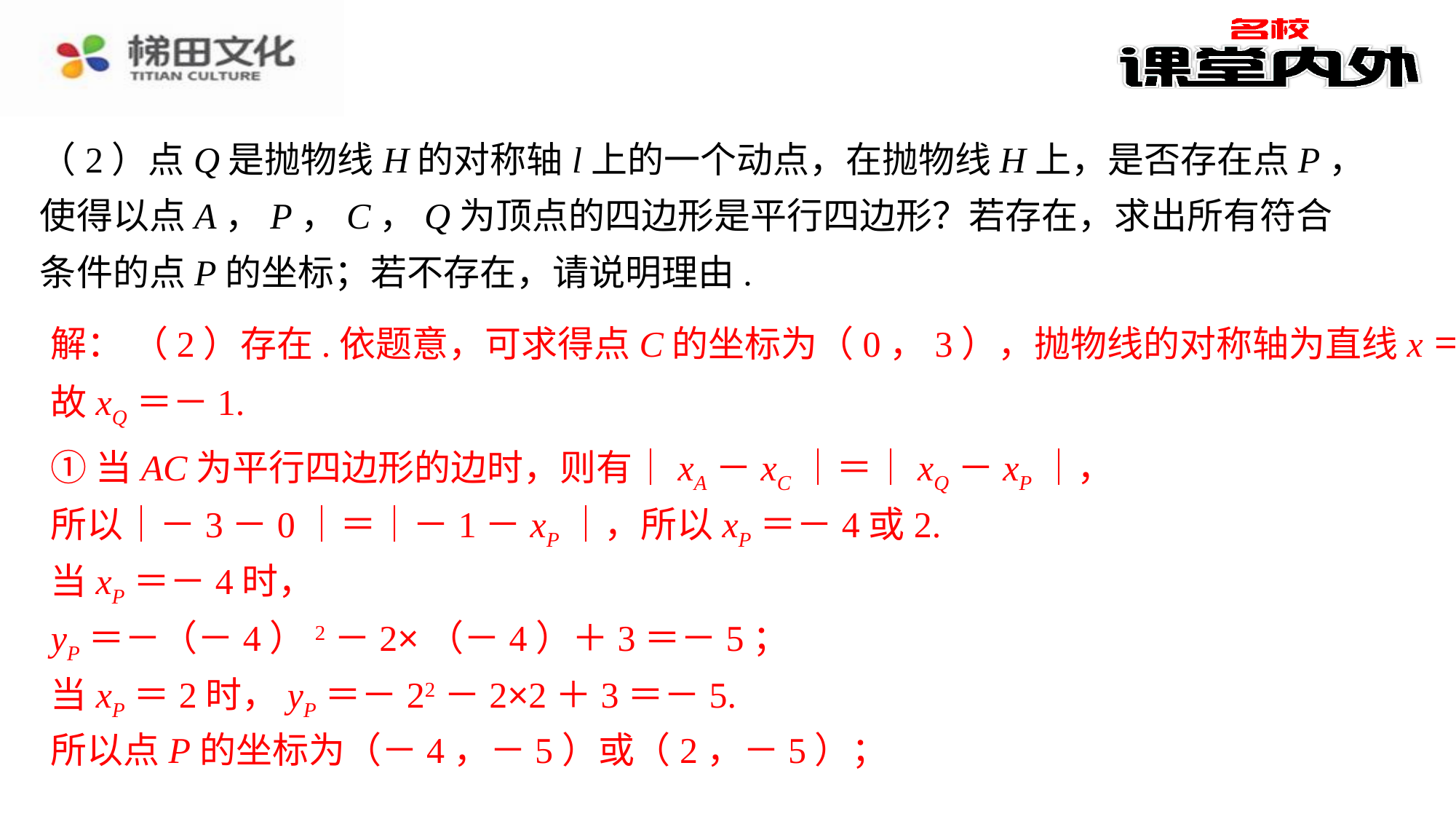

（2）点Q是抛物线H的对称轴l上的一个动点，在抛物线H上，是否存在点P，使得以点A，P，C，Q为顶点的四边形是平行四边形？若存在，求出所有符合条件的点P的坐标；若不存在，请说明理由.
解：（1）由题意得抛物线的顶点坐标为（－1，4），⁠
所以抛物线H：y＝a（x＋1）2＋4.⁠
将A（－3，0）代入，得a（－3＋1）2＋4＝0，解得a＝－1，⁠
所以抛物线H的表达式为y＝－（x＋1）2＋4，即y＝－x2－2x＋3.⁠
解： （2）存在.依题意，可求得点C的坐标为（0，3），抛物线的对称轴为直线x＝－1，
（2）存在.依题意，可求得点C的坐标为（0，3），抛物线的对称轴为直线x＝－1，故xQ＝－1.⁠
故xQ＝－1.
①当AC为平行四边形的边时，则有｜xA－xC｜＝｜xQ－xP｜，
①当AC为平行四边形的边时，则有｜xA－xC｜＝｜xQ－xP｜，⁠
所以｜－3－0｜＝｜－1－xP｜，所以xP＝－4或2.⁠
当xP＝－4时，⁠
yP＝－（－4）2－2×（－4）＋3＝－5；⁠
当xP＝2时，yP＝－22－2×2＋3＝－5.⁠
所以点P的坐标为（－4，－5）或（2，－5）；⁠
所以｜－3－0｜＝｜－1－xP｜，所以xP＝－4或2.
当xP＝－4时，
yP＝－（－4）2－2×（－4）＋3＝－5；
当xP＝2时，yP＝－22－2×2＋3＝－5.
所以点P的坐标为（－4，－5）或（2，－5）；